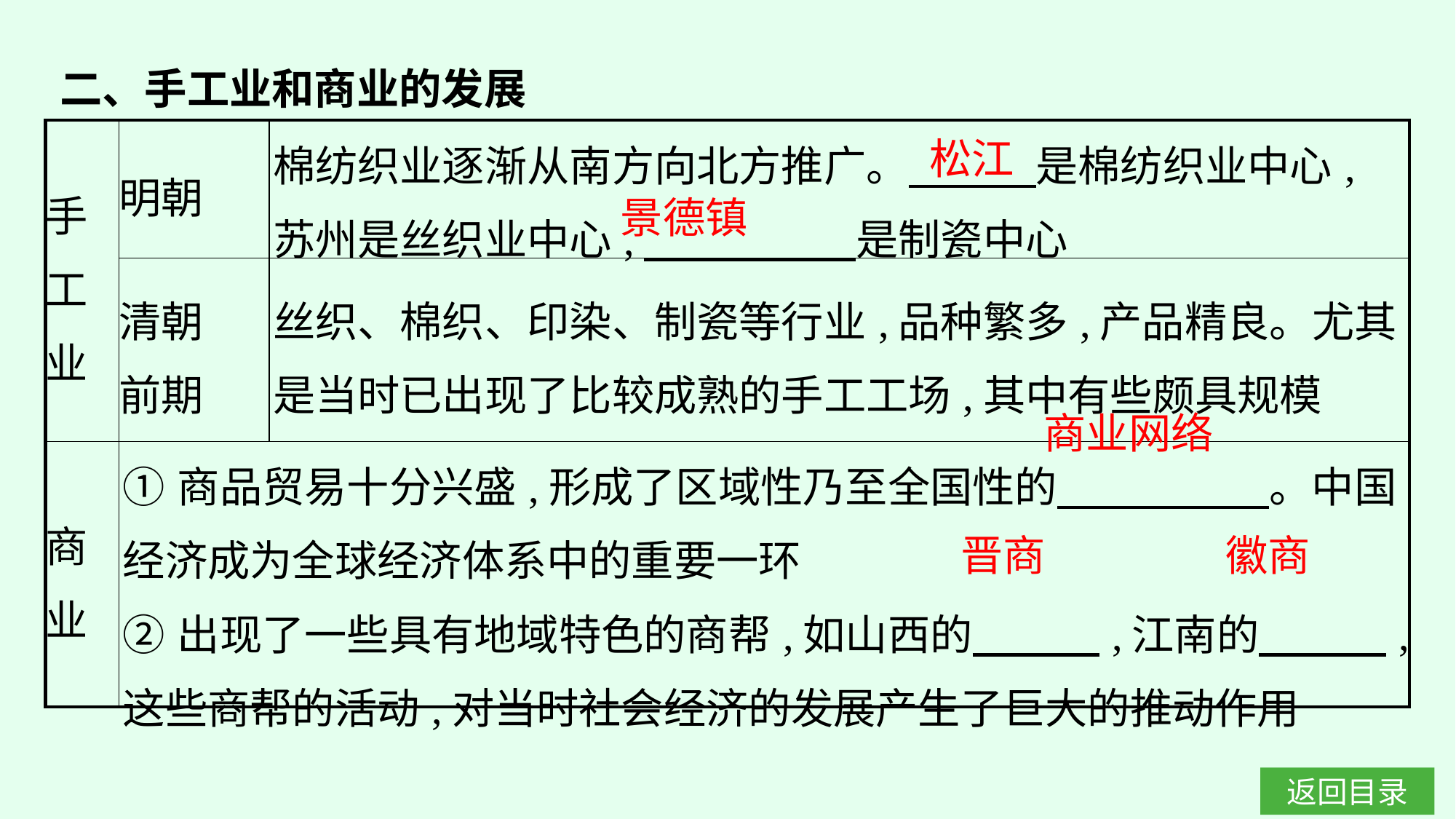

二、手工业和商业的发展
| 手工 业 | 明朝 | 棉纺织业逐渐从南方向北方推广。　　　是棉纺织业中心,苏州是丝织业中心,　　　　　是制瓷中心 |
| --- | --- | --- |
|  | 清朝 前期 | 丝织、棉织、印染、制瓷等行业,品种繁多,产品精良。尤其是当时已出现了比较成熟的手工工场,其中有些颇具规模 |
| 商业 | ①商品贸易十分兴盛,形成了区域性乃至全国性的　　　　　。中国经济成为全球经济体系中的重要一环  ②出现了一些具有地域特色的商帮,如山西的　　　,江南的　　　,这些商帮的活动,对当时社会经济的发展产生了巨大的推动作用 |  |
松江
景德镇
商业网络
晋商
徽商